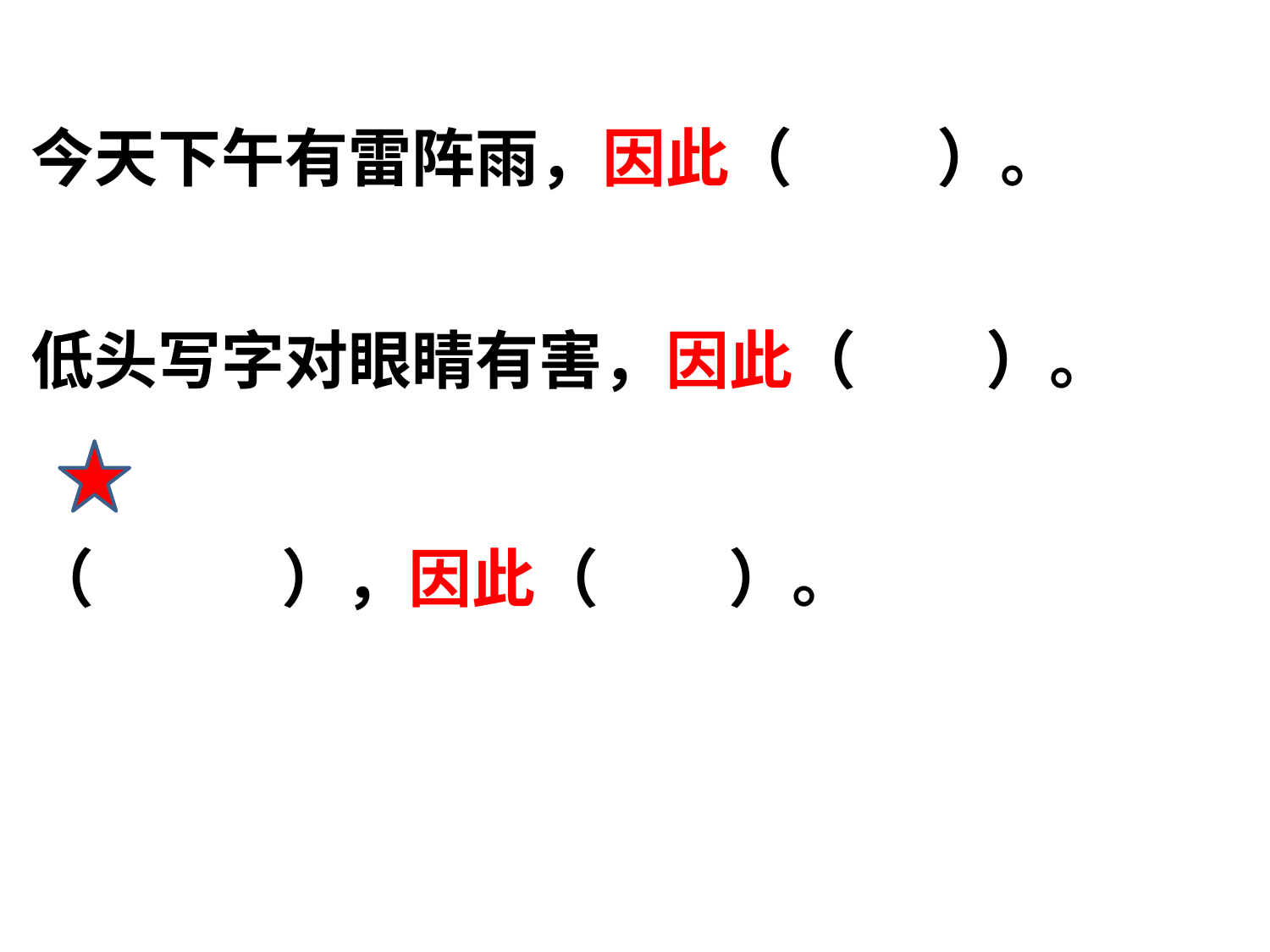

今天下午有雷阵雨，因此（          ）。
低头写字对眼睛有害，因此（         ）。

（             ），因此（         ）。